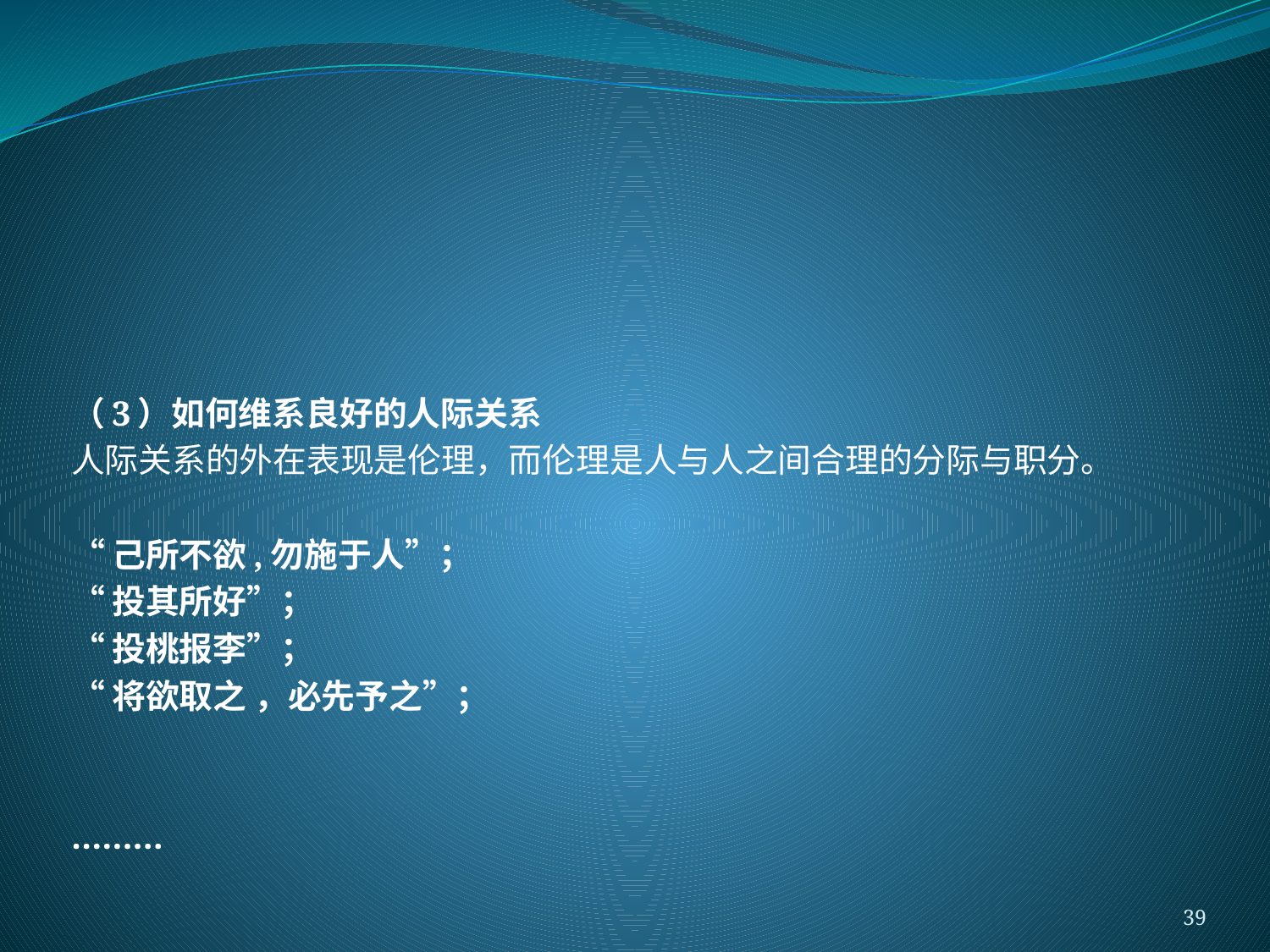

#
（3）如何维系良好的人际关系
人际关系的外在表现是伦理，而伦理是人与人之间合理的分际与职分。

“己所不欲,勿施于人”；
“投其所好”；
“投桃报李”；
“将欲取之 ，必先予之”；

………

39